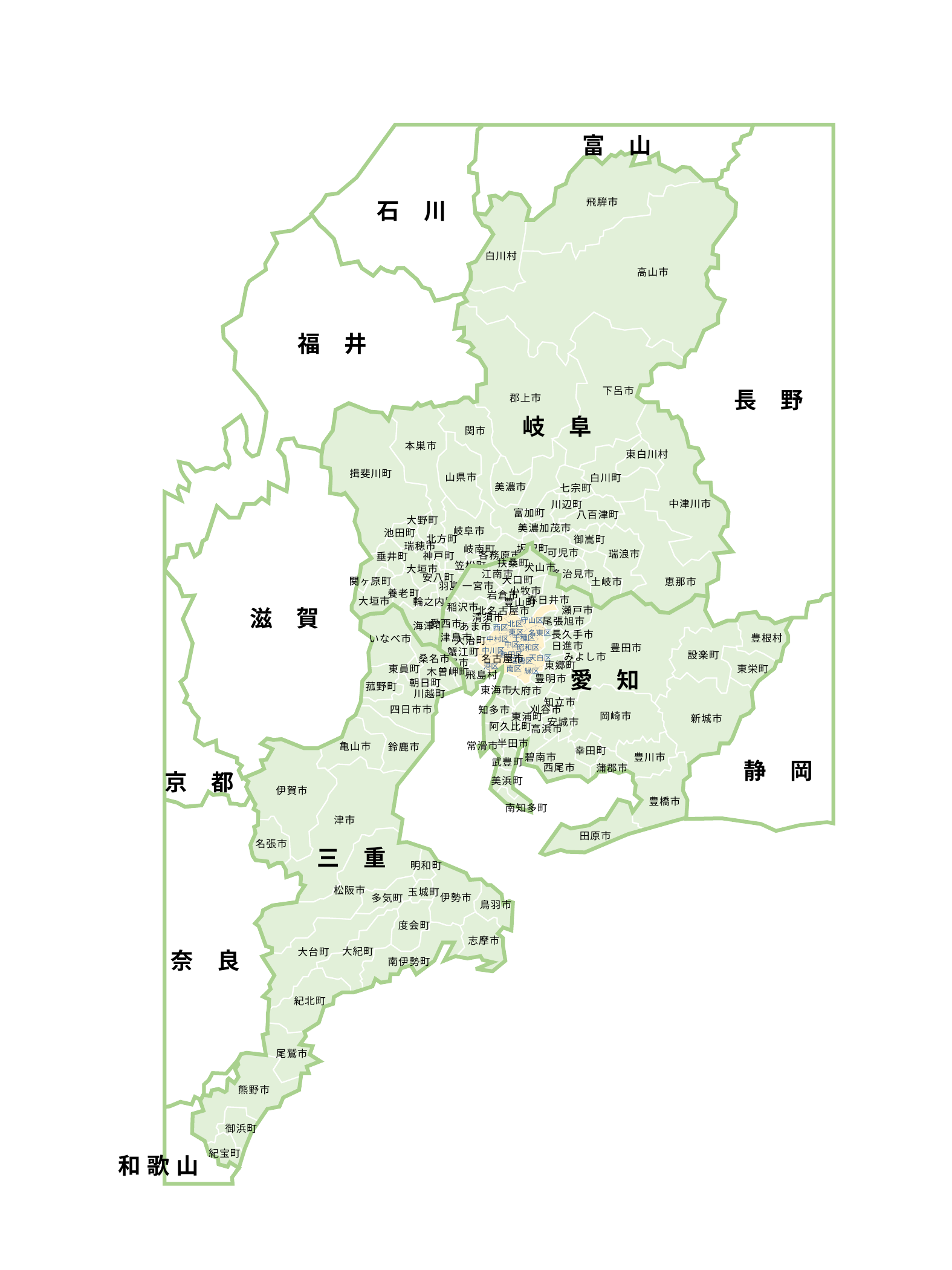

富　山
石　川
福　井
長　野
滋　賀
静　岡
京　都
奈　良
和 歌 山

飛騨市
白川村
高山市
下呂市
郡上市
関市
本巣市
東白川村
揖斐川町
山県市
白川町
美濃市
七宗町
中津川市
川辺町
富加町
八百津町
大野町
美濃加茂市
岐阜市
池田町
北方町
御嵩町
瑞穂市
坂祝町
岐南町
可児市
瑞浪市
各務原市
神戸町
垂井町
笠松町
大垣市
多治見市
安八町
関ヶ原町
恵那市
土岐市
羽島市
養老町
大垣市
輪之内町
海津市
岐　阜

扶桑町
犬山市
江南市
大口町
一宮市
小牧市
岩倉市
春日井市
豊山町
稲沢市
瀬戸市
北名古屋市
清須市
尾張旭市
守山区
愛西市
北区
あま市
西区
東区
長久手市
名東区
津島市
豊根村
千種区
中村区
大治町
中区
日進市
豊田市
昭和区
蟹江町
中川区
設楽町
熱田区
みよし市
名古屋市
天白区
瑞穂区
弥富市
東郷町
港区
東栄町
南区
緑区
飛島村
豊明市
東海市
大府市
知立市
刈谷市
知多市
岡崎市
東浦町
新城市
安城市
阿久比町
高浜市
半田市
常滑市
幸田町
碧南市
豊川市
武豊町
西尾市
蒲郡市
美浜町
豊橋市
南知多町
田原市
愛　知

いなべ市
桑名市
東員町
木曽岬町
朝日町
菰野町
川越町
四日市市
亀山市
鈴鹿市
伊賀市
津市
名張市
三　重
明和町
松阪市
玉城町
伊勢市
多気町
鳥羽市
度会町
志摩市
大紀町
大台町
南伊勢町
紀北町
尾鷲市
熊野市
御浜町
紀宝町